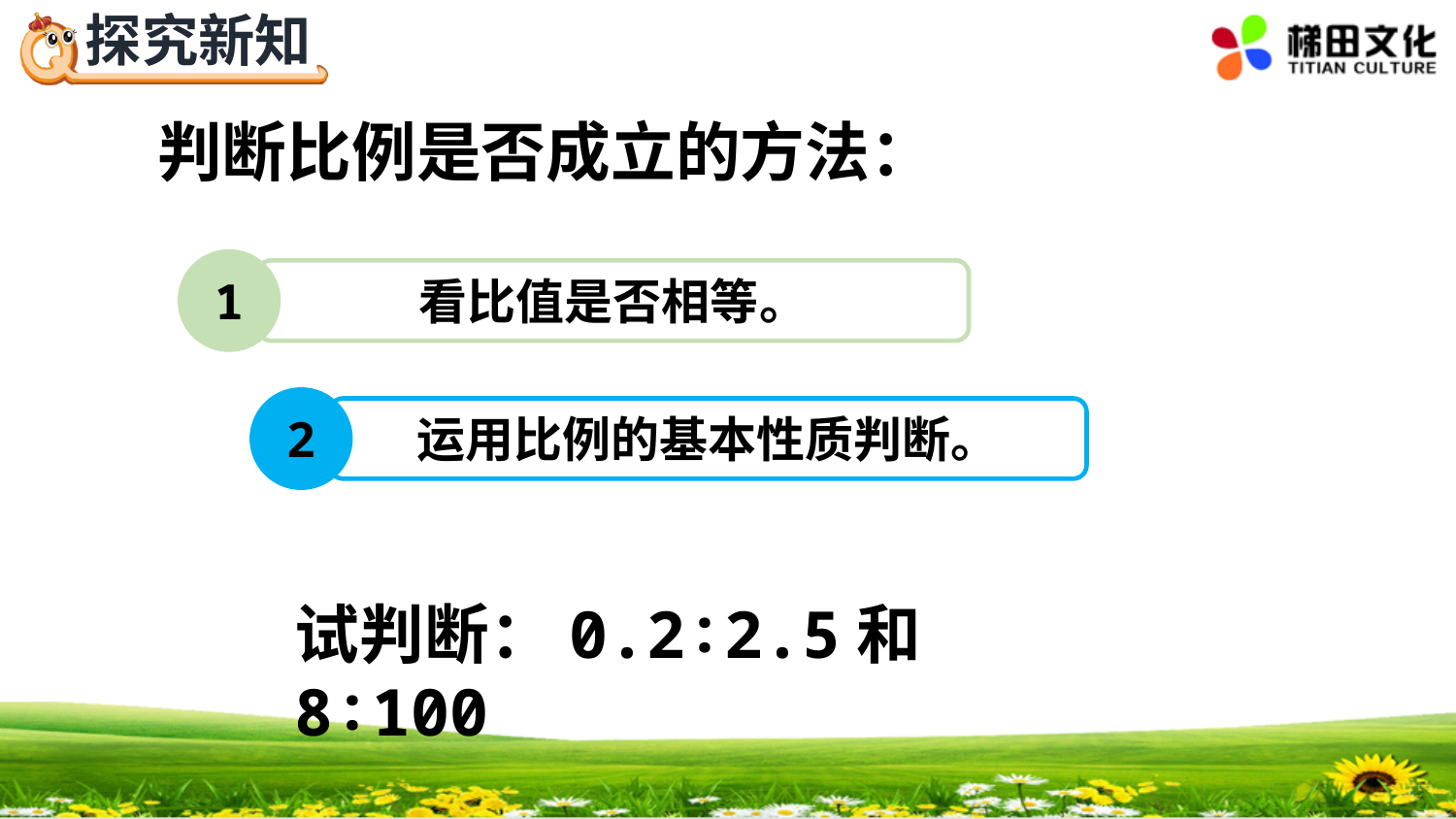

判断比例是否成立的方法：
1
看比值是否相等。
2
运用比例的基本性质判断。
试判断：0.2∶2.5和8∶100